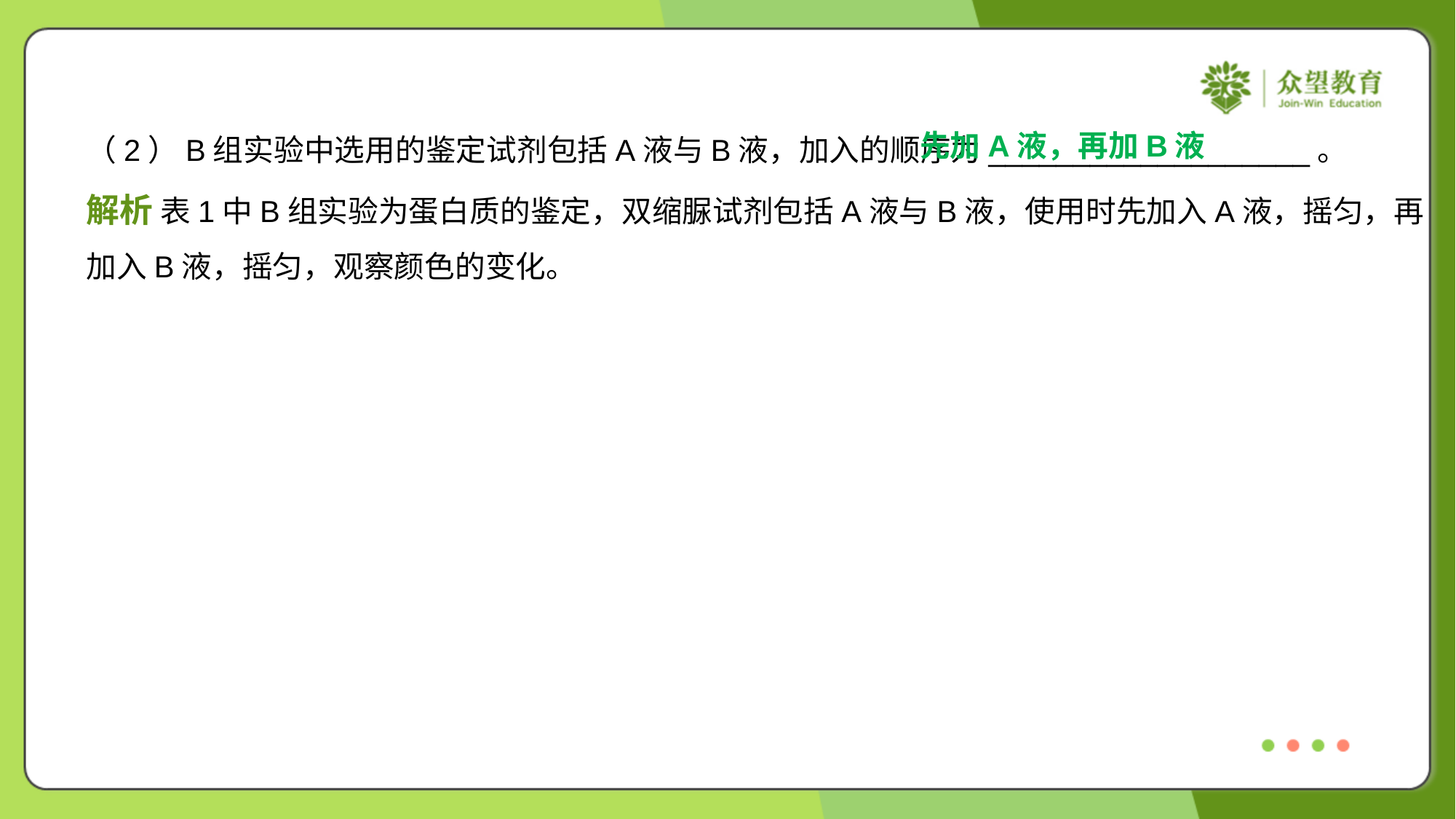

先加A液，再加B液
（2）B组实验中选用的鉴定试剂包括A液与B液，加入的顺序为___________________。
解析 表1中B组实验为蛋白质的鉴定，双缩脲试剂包括A液与B液，使用时先加入A液，摇匀，再
加入B液，摇匀，观察颜色的变化。